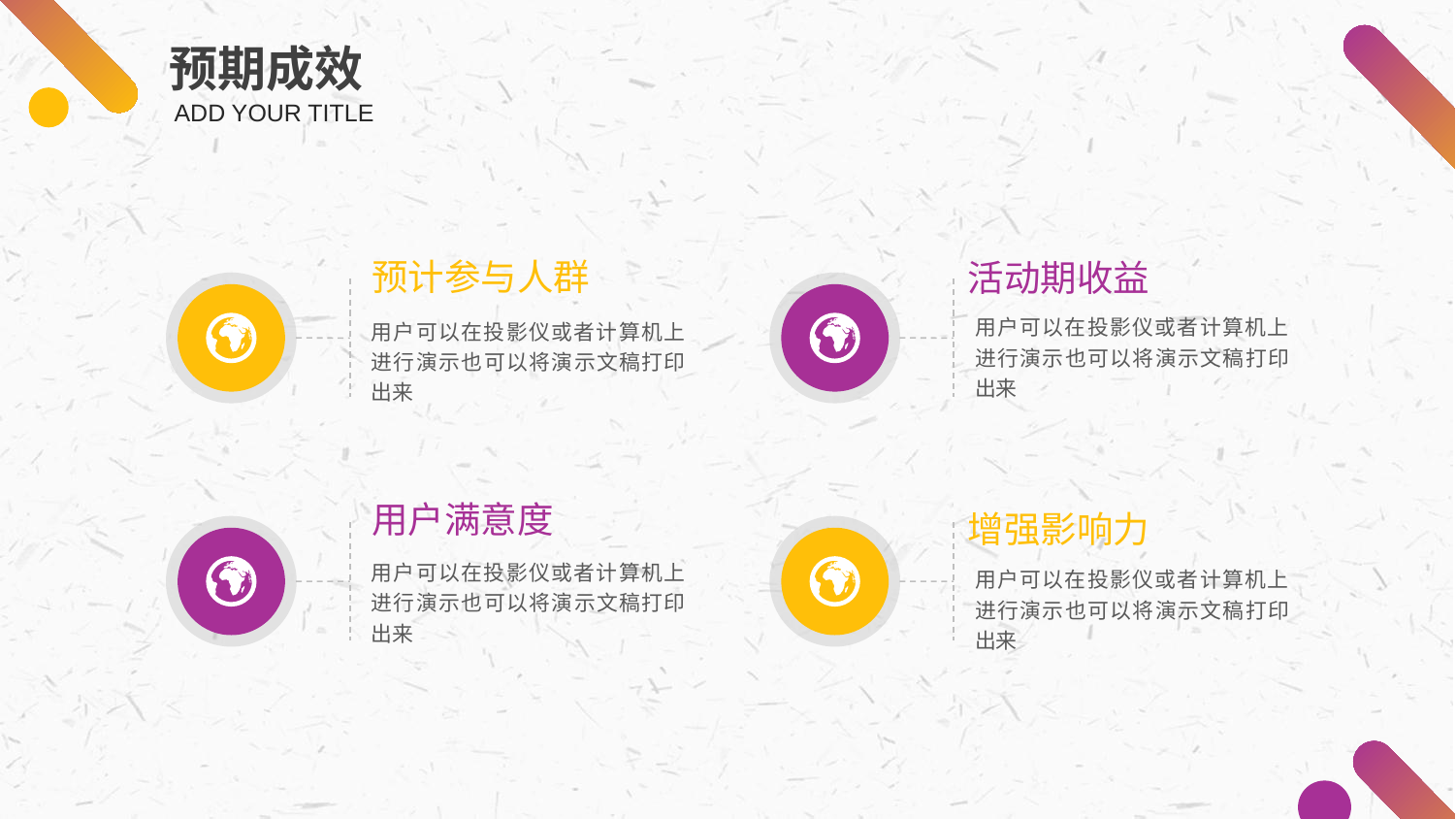

预期成效
ADD YOUR TITLE
预计参与人群
活动期收益

用户可以在投影仪或者计算机上进行演示也可以将演示文稿打印出来

用户可以在投影仪或者计算机上进行演示也可以将演示文稿打印出来
用户满意度
增强影响力

用户可以在投影仪或者计算机上进行演示也可以将演示文稿打印出来

用户可以在投影仪或者计算机上进行演示也可以将演示文稿打印出来